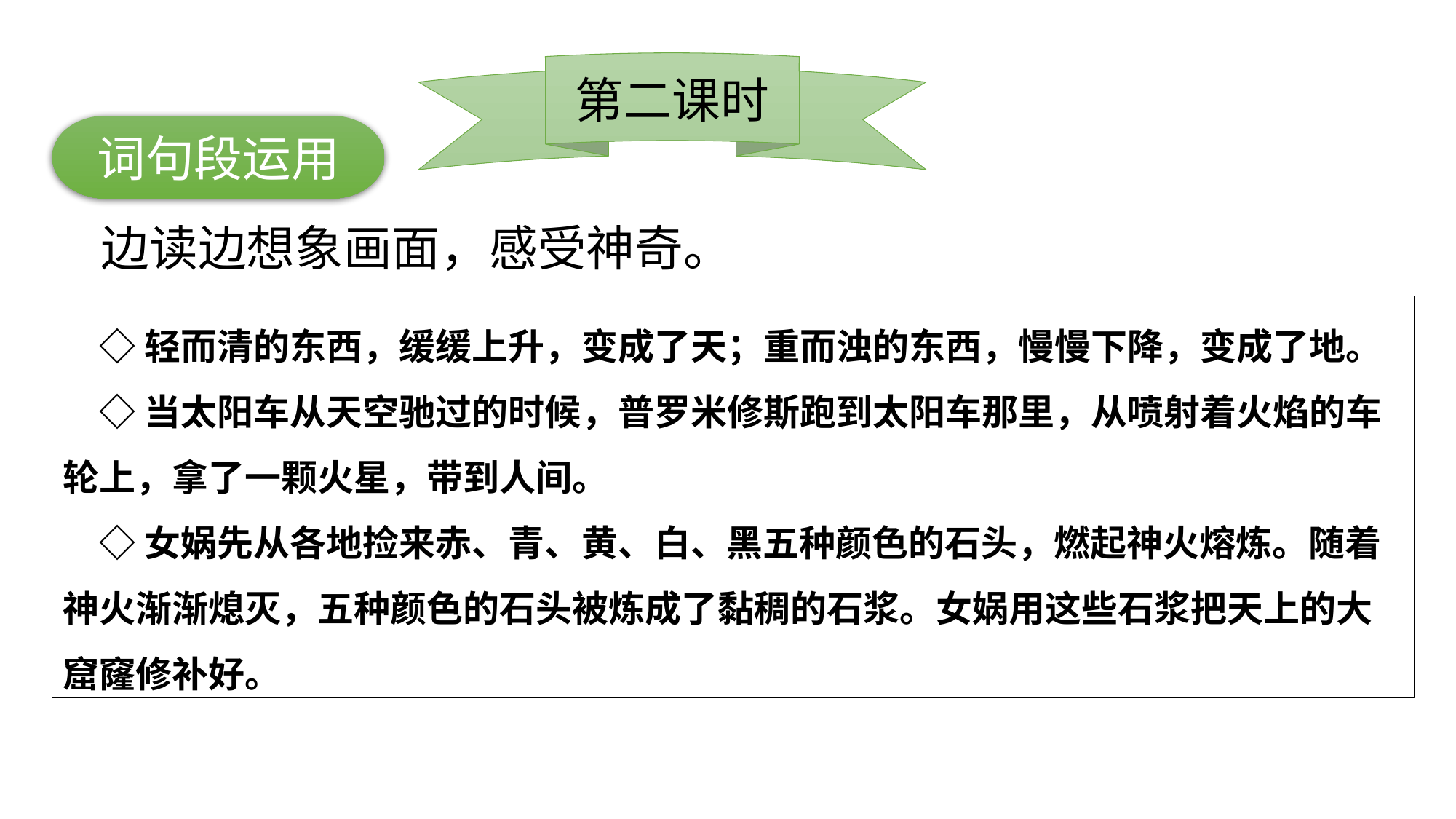

第二课时
词句段运用
边读边想象画面，感受神奇。
◇轻而清的东西，缓缓上升，变成了天；重而浊的东西，慢慢下降，变成了地。
◇当太阳车从天空驰过的时候，普罗米修斯跑到太阳车那里，从喷射着火焰的车轮上，拿了一颗火星，带到人间。
◇女娲先从各地捡来赤、青、黄、白、黑五种颜色的石头，燃起神火熔炼。随着神火渐渐熄灭，五种颜色的石头被炼成了黏稠的石浆。女娲用这些石浆把天上的大窟窿修补好。